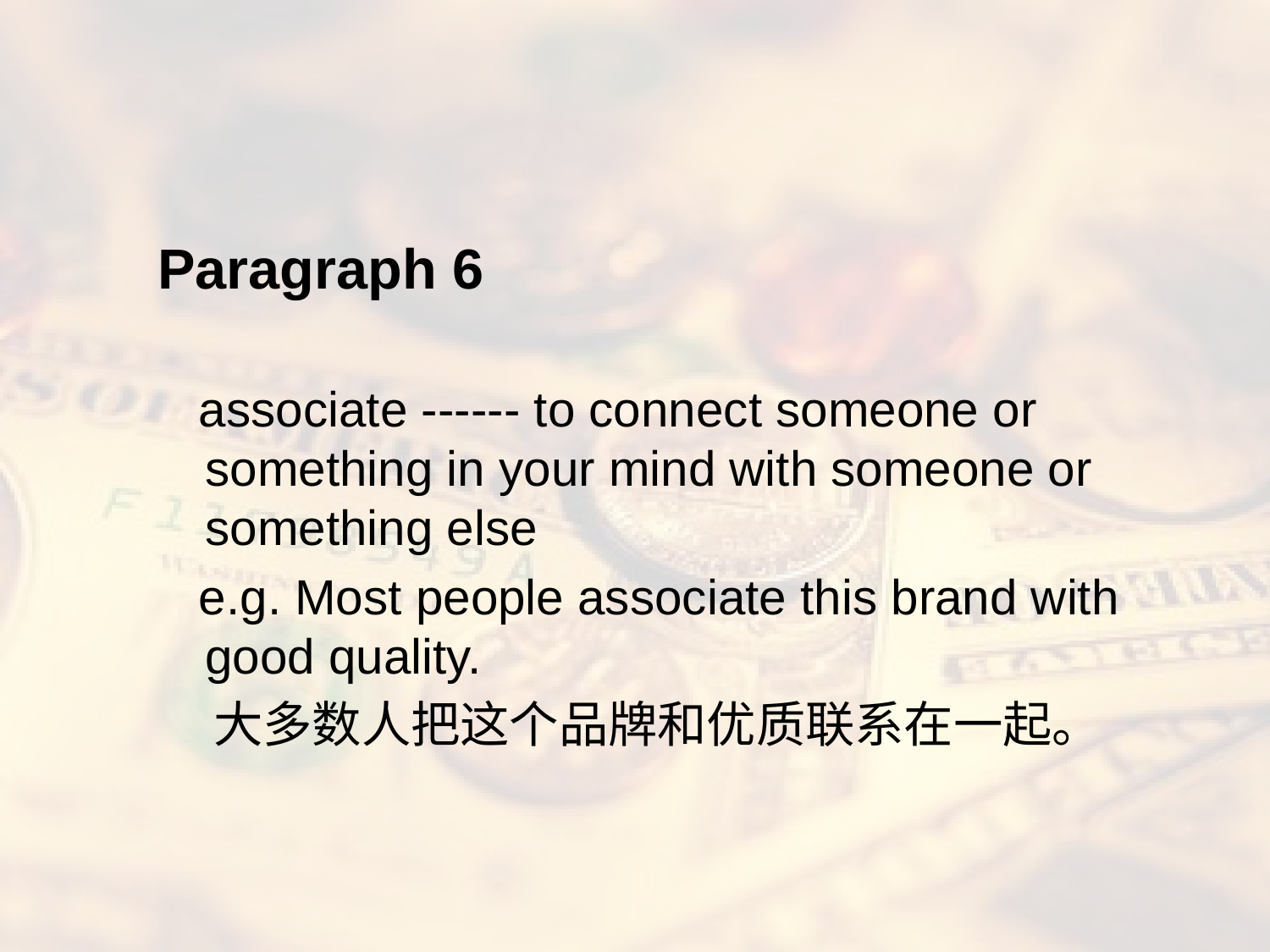

#
Paragraph 6
   associate ------ to connect someone or something in your mind with someone or something else
   e.g. Most people associate this brand with good quality.
    大多数人把这个品牌和优质联系在一起。